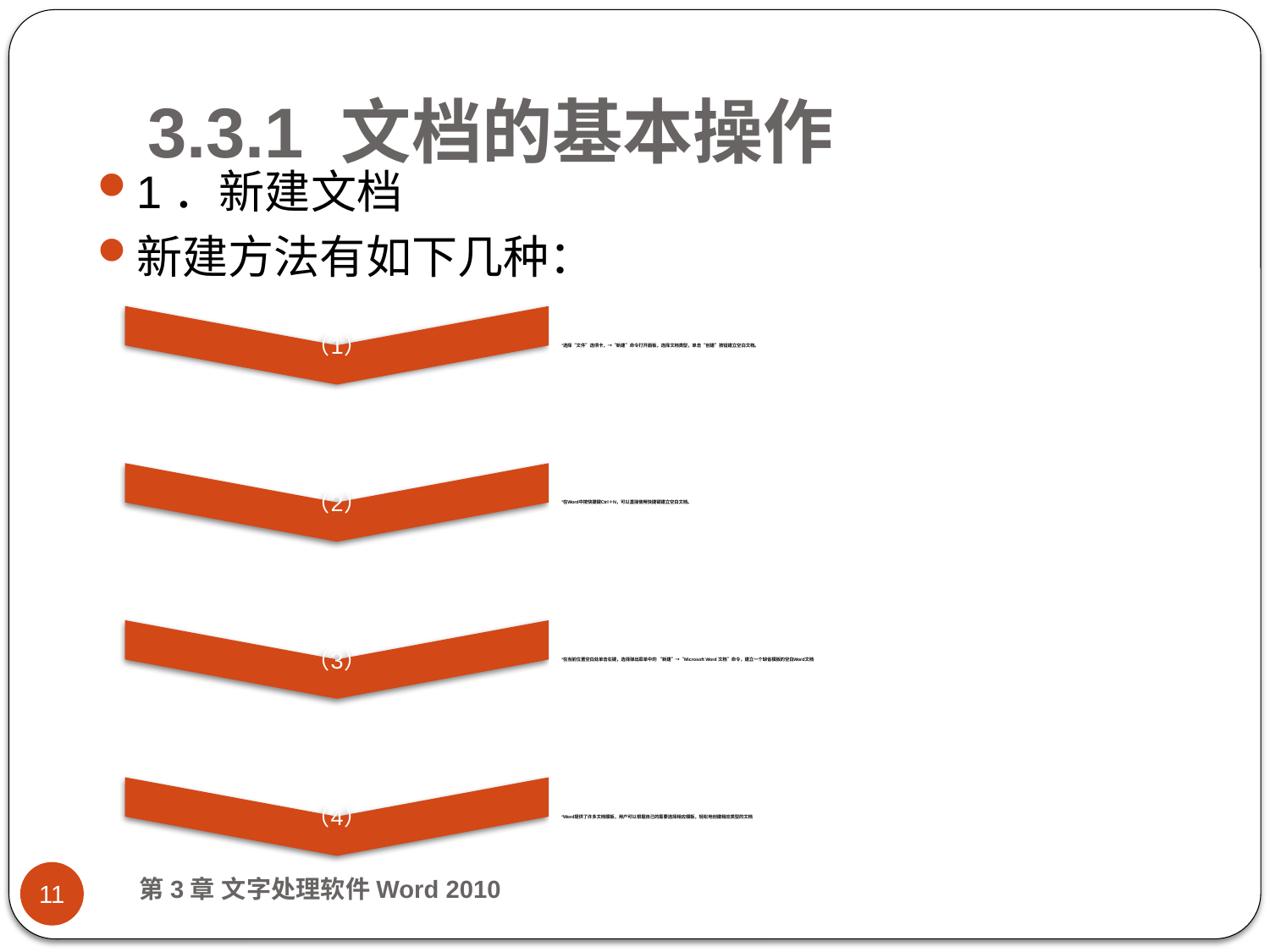

# 3.3.1 文档的基本操作
1．新建文档
新建方法有如下几种：

（1）
选择“文件”选项卡，→“新建”命令打开面板，选择文档类型，单击“创建”按钮建立空白文档。
（2）
在Word中按快捷键Ctrl＋N，可以直接使用快捷键建立空白文档。
（3）
在当前位置空白处单击右键，选择弹出菜单中的 “新建”→“Microsoft Word 文档”命令，建立一个缺省模板的空白Word文档
（4）
Word提供了许多文档模板，用户可以根据自己的需要选择相应模板，轻松地创建相应类型的文档
第3章 文字处理软件Word 2010
11